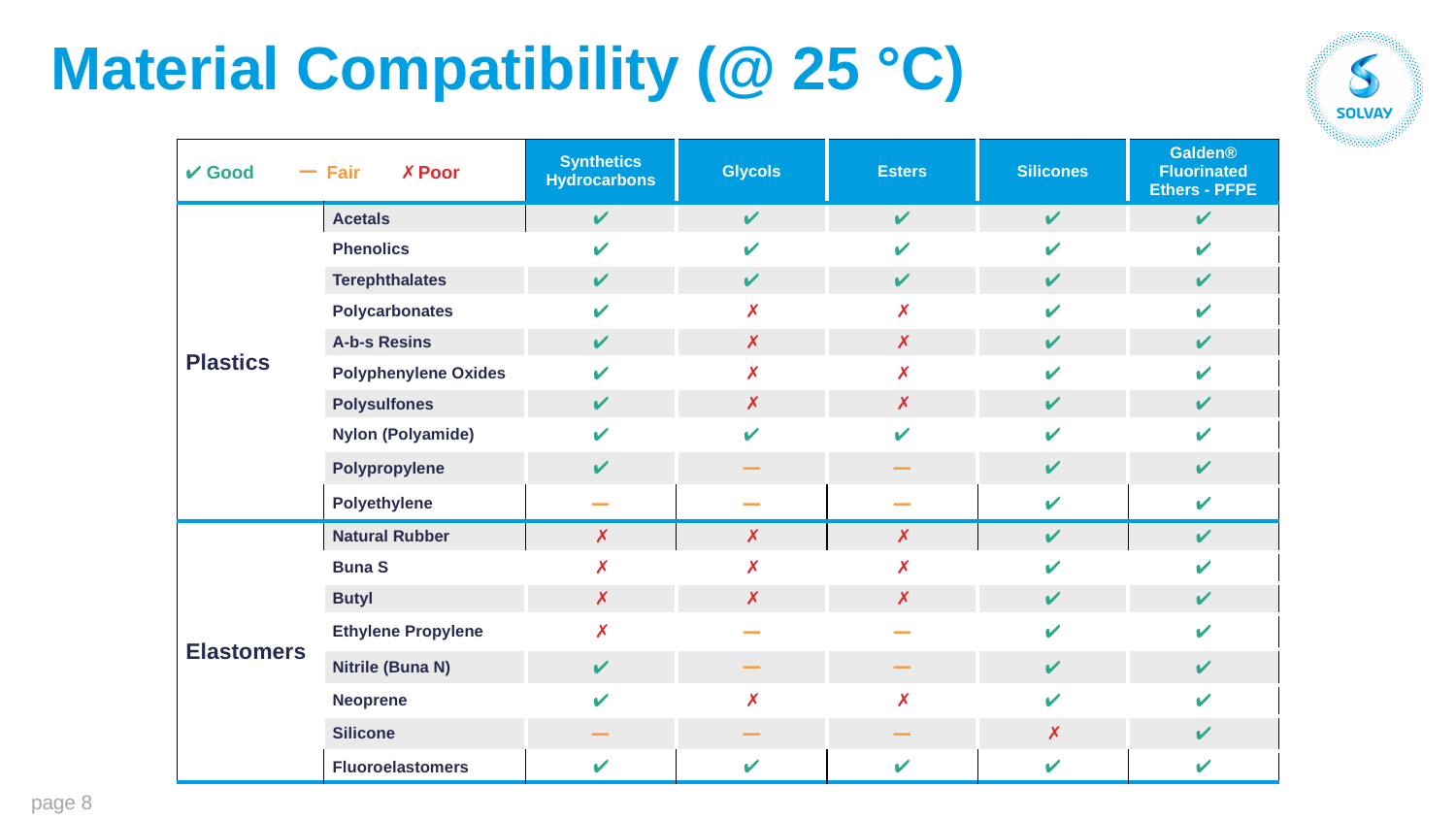

# Material Compatibility (@ 25 °C)

| ✔ Good 一 Fair ✗ Poor |  | Synthetics Hydrocarbons | Glycols | Esters | Silicones | Galden® Fluorinated Ethers - PFPE |
| --- | --- | --- | --- | --- | --- | --- |
| Plastics | Acetals | ✔ | ✔ | ✔ | ✔ | ✔ |
|  | Phenolics | ✔ | ✔ | ✔ | ✔ | ✔ |
|  | Terephthalates | ✔ | ✔ | ✔ | ✔ | ✔ |
|  | Polycarbonates | ✔ | ✗ | ✗ | ✔ | ✔ |
|  | A-b-s Resins | ✔ | ✗ | ✗ | ✔ | ✔ |
|  | Polyphenylene Oxides | ✔ | ✗ | ✗ | ✔ | ✔ |
|  | Polysulfones | ✔ | ✗ | ✗ | ✔ | ✔ |
|  | Nylon (Polyamide) | ✔ | ✔ | ✔ | ✔ | ✔ |
|  | Polypropylene | ✔ | 一 | 一 | ✔ | ✔ |
|  | Polyethylene | 一 | 一 | 一 | ✔ | ✔ |
| Elastomers | Natural Rubber | ✗ | ✗ | ✗ | ✔ | ✔ |
|  | Buna S | ✗ | ✗ | ✗ | ✔ | ✔ |
|  | Butyl | ✗ | ✗ | ✗ | ✔ | ✔ |
|  | Ethylene Propylene | ✗ | 一 | 一 | ✔ | ✔ |
|  | Nitrile (Buna N) | ✔ | 一 | 一 | ✔ | ✔ |
|  | Neoprene | ✔ | ✗ | ✗ | ✔ | ✔ |
|  | Silicone | 一 | 一 | 一 | ✗ | ✔ |
|  | Fluoroelastomers | ✔ | ✔ | ✔ | ✔ | ✔ |
page 8